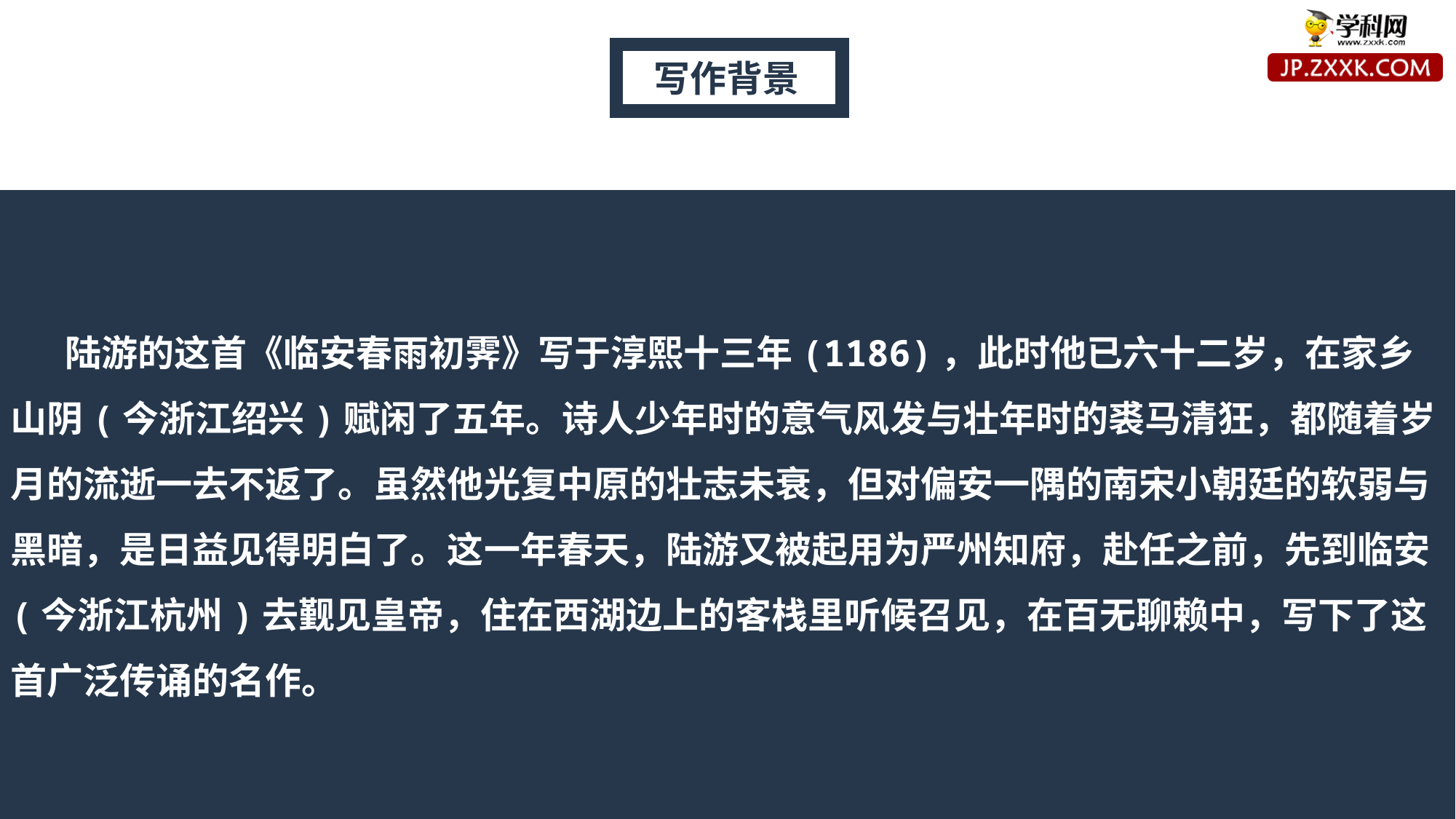

写作背景
陆游的这首《临安春雨初霁》写于淳熙十三年(1186)，此时他已六十二岁，在家乡山阴(今浙江绍兴)赋闲了五年。诗人少年时的意气风发与壮年时的裘马清狂，都随着岁月的流逝一去不返了。虽然他光复中原的壮志未衰，但对偏安一隅的南宋小朝廷的软弱与黑暗，是日益见得明白了。这一年春天，陆游又被起用为严州知府，赴任之前，先到临安(今浙江杭州)去觐见皇帝，住在西湖边上的客栈里听候召见，在百无聊赖中，写下了这首广泛传诵的名作。